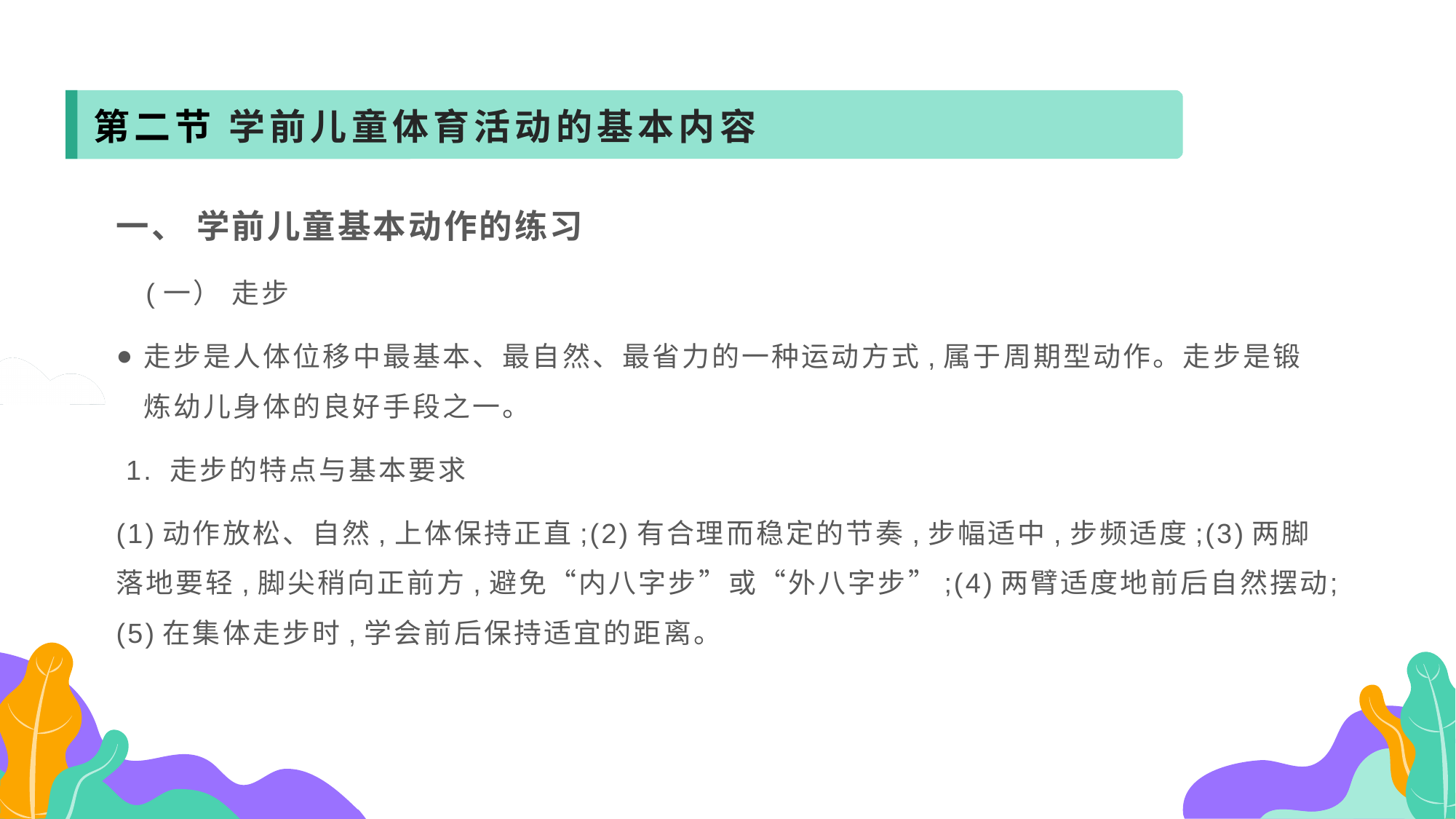

第二节 学前儿童体育活动的基本内容
一、 学前儿童基本动作的练习
   (一） 走步
走步是人体位移中最基本、最自然、最省力的一种运动方式,属于周期型动作。走步是锻炼幼儿身体的良好手段之一。
 1. 走步的特点与基本要求
(1)动作放松、自然,上体保持正直;(2)有合理而稳定的节奏,步幅适中,步频适度;(3)两脚落地要轻,脚尖稍向正前方,避免“内八字步”或“外八字步”;(4)两臂适度地前后自然摆动;(5)在集体走步时,学会前后保持适宜的距离。